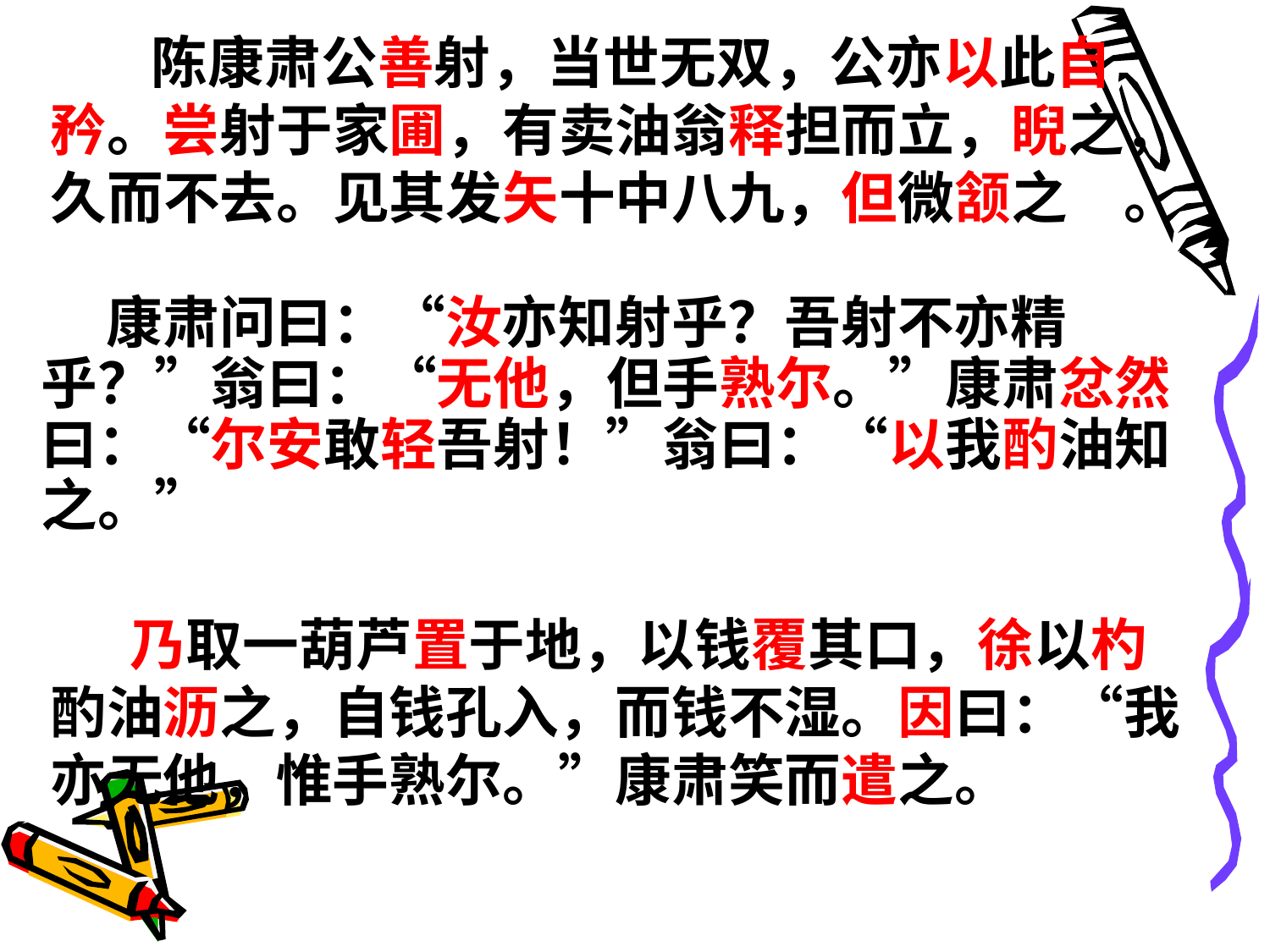

陈康肃公善射，当世无双，公亦以此自矜。尝射于家圃，有卖油翁释担而立，睨之，久而不去。见其发矢十中八九，但微颔之　。

        康肃问曰：“汝亦知射乎？吾射不亦精乎？”翁曰：“无他，但手熟尔。”康肃忿然曰：“尔安敢轻吾射！”翁曰：“以我酌油知之。”
          乃取一葫芦置于地，以钱覆其口，徐以杓酌油沥之，自钱孔入，而钱不湿。因曰：“我亦无他，惟手熟尔。”康肃笑而遣之。